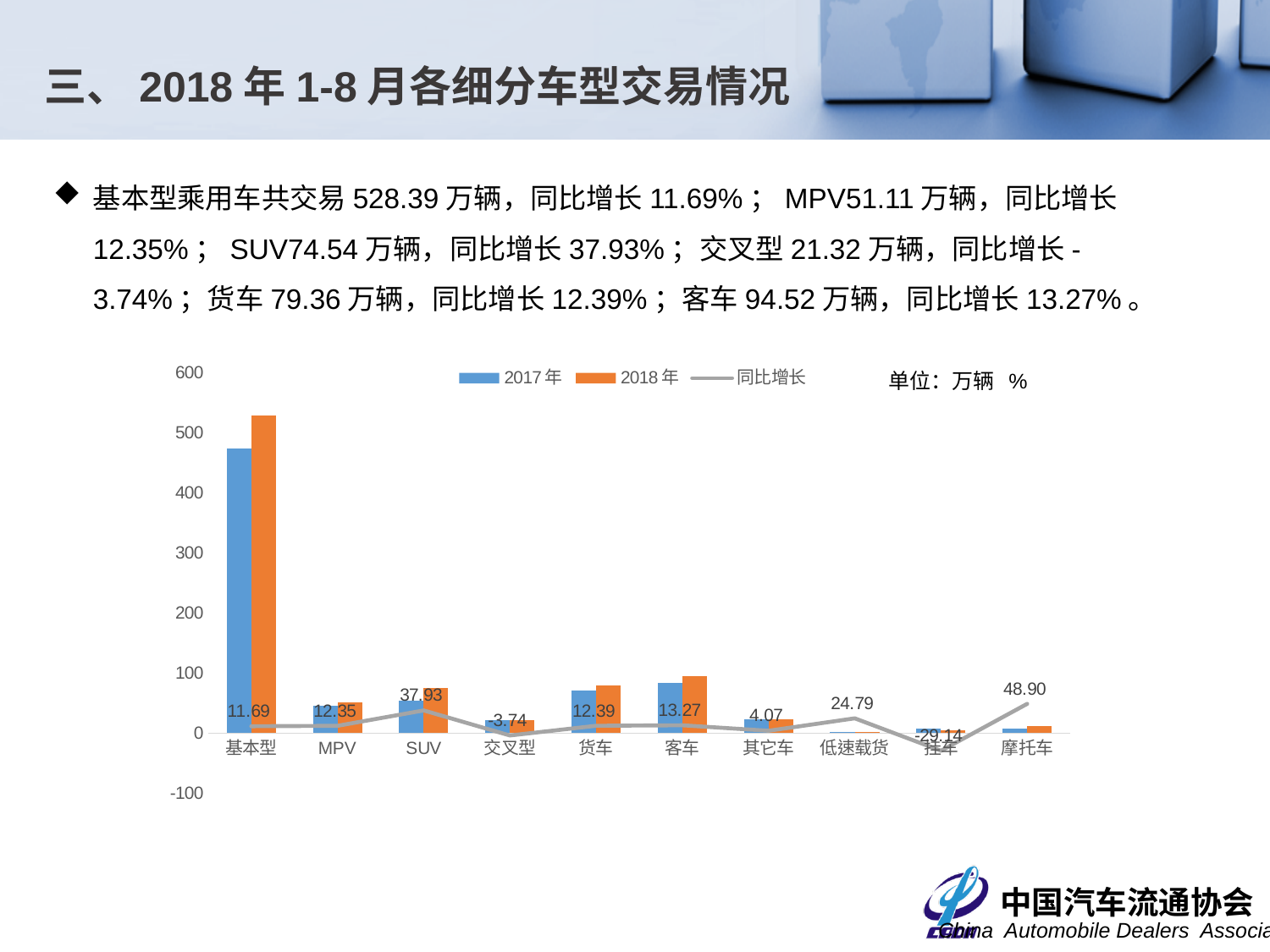

三、2018年1-8月各细分车型交易情况
基本型乘用车共交易528.39万辆，同比增长11.69%；MPV51.11万辆，同比增长12.35%；SUV74.54万辆，同比增长37.93%；交叉型21.32万辆，同比增长-3.74%；货车79.36万辆，同比增长12.39%；客车94.52万辆，同比增长13.27%。

### Chart

| Category | 2017年 | 2018年 | 同比增长 |
|---|---|---|---|
| 基本型 | 473.0985 | 528.3868 | 11.686424708596622 |
| MPV | 45.487 | 51.1068 | 12.354738716556374 |
| SUV | 54.0428 | 74.5439 | 37.934933053061634 |
| 交叉型 | 22.1447 | 21.3165 | -3.7399468044272397 |
| 货车 | 70.6119 | 79.3613 | 12.39082930780788 |
| 客车 | 83.4514 | 94.5245 | 13.268920593303402 |
| 其它车 | 22.8214 | 23.7494 | 4.0663587685242835 |
| 低速载货 | 1.4697 | 1.834 | 24.787371572429752 |
| 挂车 | 7.704 | 5.459 | -29.140706126687437 |
| 摩托车 | 8.3155 | 12.3818 | 48.900246527568996 |
单位：万辆  %